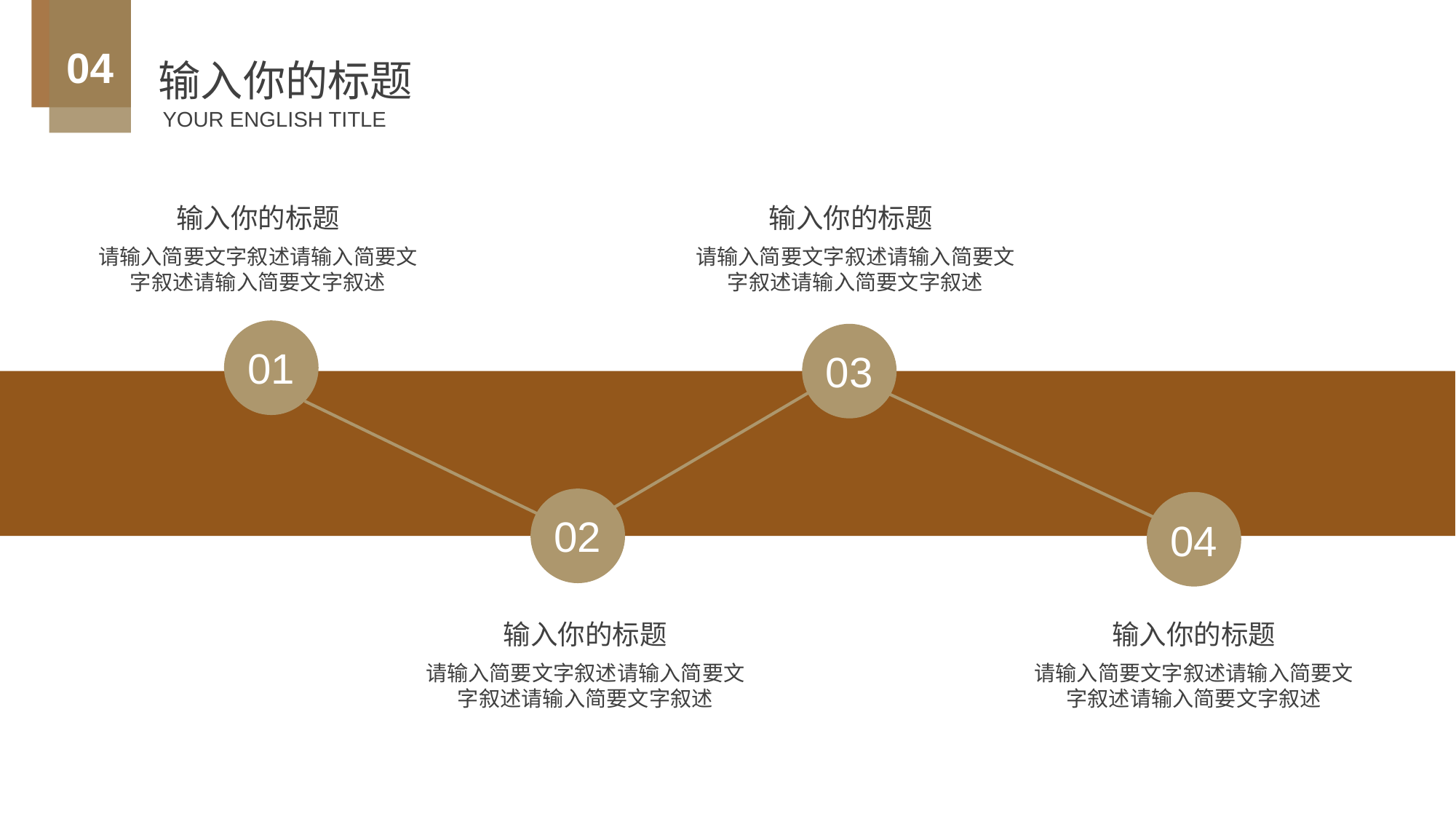

04
输入你的标题
YOUR ENGLISH TITLE
输入你的标题
输入你的标题
请输入简要文字叙述请输入简要文字叙述请输入简要文字叙述
请输入简要文字叙述请输入简要文字叙述请输入简要文字叙述

01
03

02
04
输入你的标题
输入你的标题
请输入简要文字叙述请输入简要文字叙述请输入简要文字叙述
请输入简要文字叙述请输入简要文字叙述请输入简要文字叙述